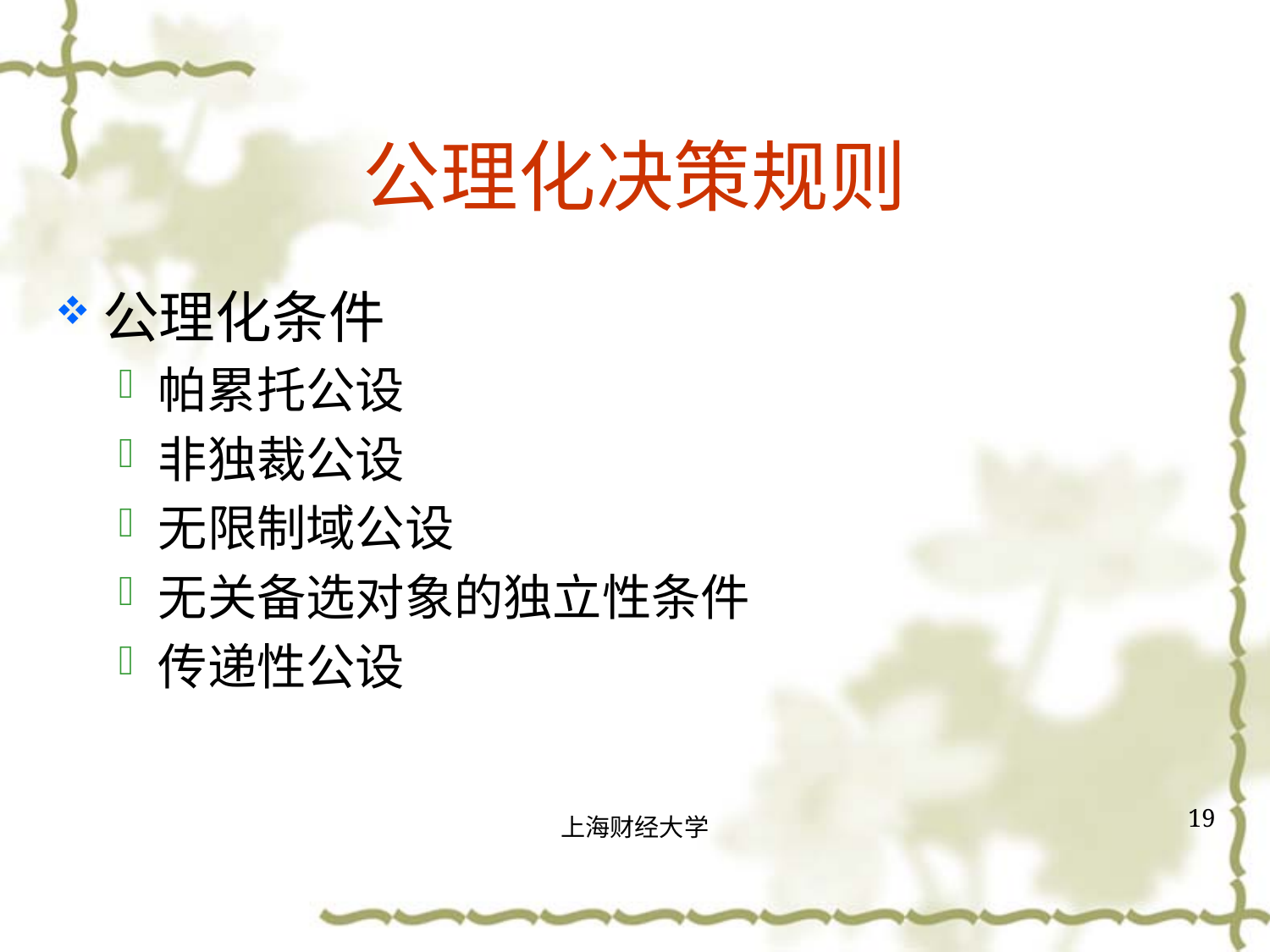

# 公理化决策规则
公理化条件
帕累托公设
非独裁公设
无限制域公设
无关备选对象的独立性条件
传递性公设
19
上海财经大学